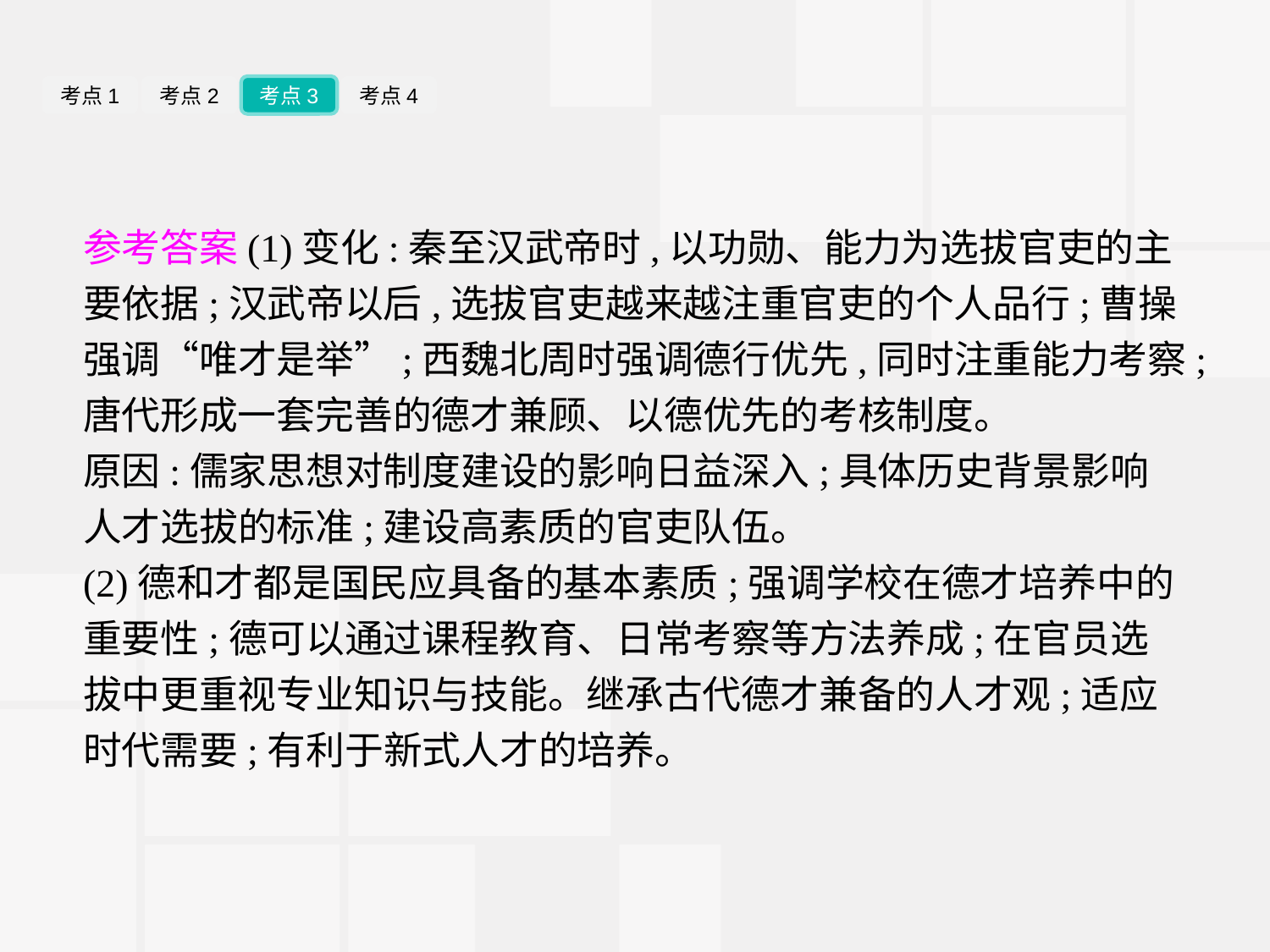

考点1
考点2
考点3
考点4
参考答案(1)变化:秦至汉武帝时,以功勋、能力为选拔官吏的主要依据;汉武帝以后,选拔官吏越来越注重官吏的个人品行;曹操强调“唯才是举”;西魏北周时强调德行优先,同时注重能力考察;唐代形成一套完善的德才兼顾、以德优先的考核制度。
原因:儒家思想对制度建设的影响日益深入;具体历史背景影响人才选拔的标准;建设高素质的官吏队伍。
(2)德和才都是国民应具备的基本素质;强调学校在德才培养中的重要性;德可以通过课程教育、日常考察等方法养成;在官员选拔中更重视专业知识与技能。继承古代德才兼备的人才观;适应时代需要;有利于新式人才的培养。